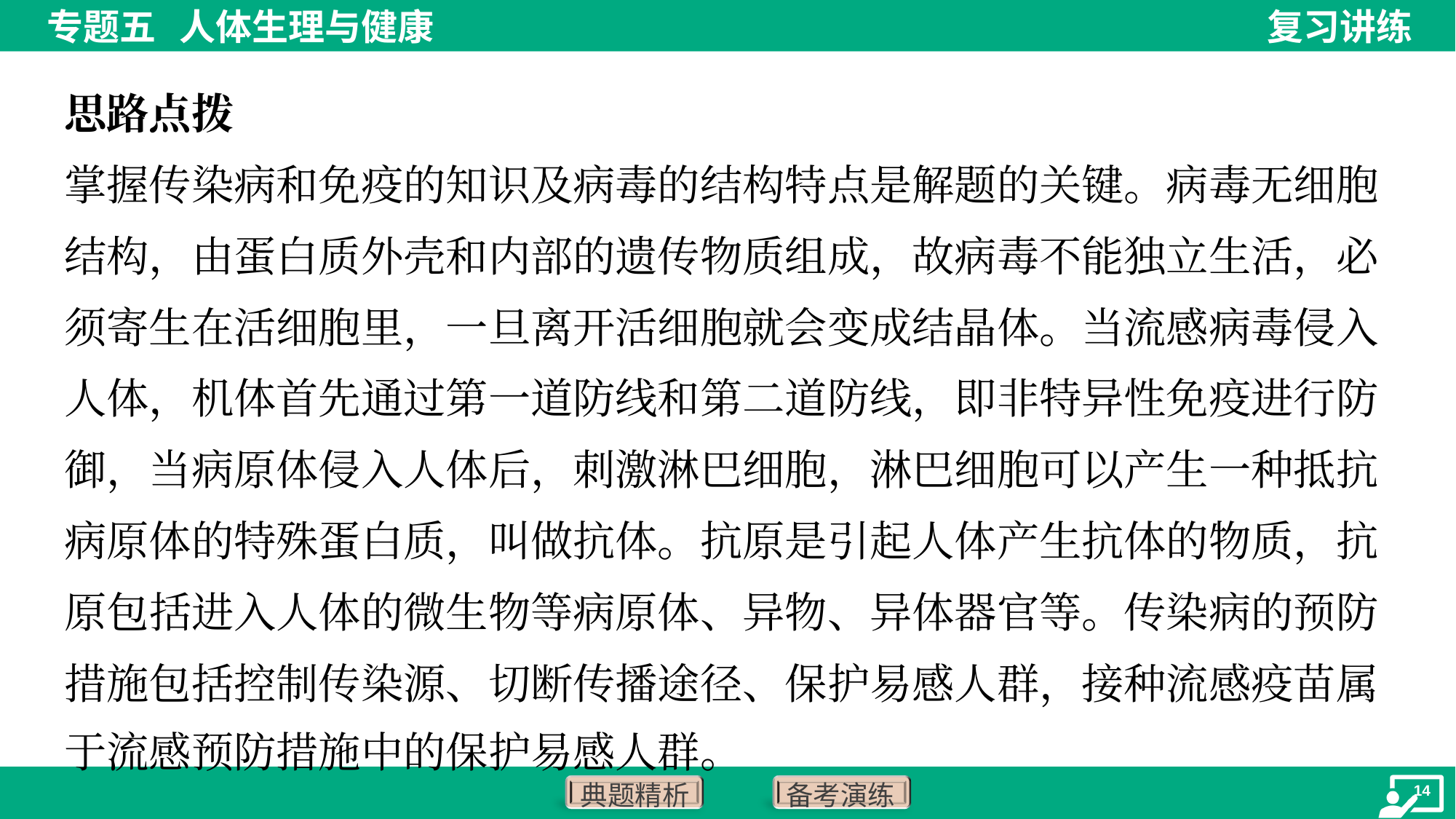

思路点拨
掌握传染病和免疫的知识及病毒的结构特点是解题的关键。病毒无细胞
结构，由蛋白质外壳和内部的遗传物质组成，故病毒不能独立生活，必
须寄生在活细胞里，一旦离开活细胞就会变成结晶体。当流感病毒侵入
人体，机体首先通过第一道防线和第二道防线，即非特异性免疫进行防
御，当病原体侵入人体后，刺激淋巴细胞，淋巴细胞可以产生一种抵抗
病原体的特殊蛋白质，叫做抗体。抗原是引起人体产生抗体的物质，抗
原包括进入人体的微生物等病原体、异物、异体器官等。传染病的预防
措施包括控制传染源、切断传播途径、保护易感人群，接种流感疫苗属
于流感预防措施中的保护易感人群。